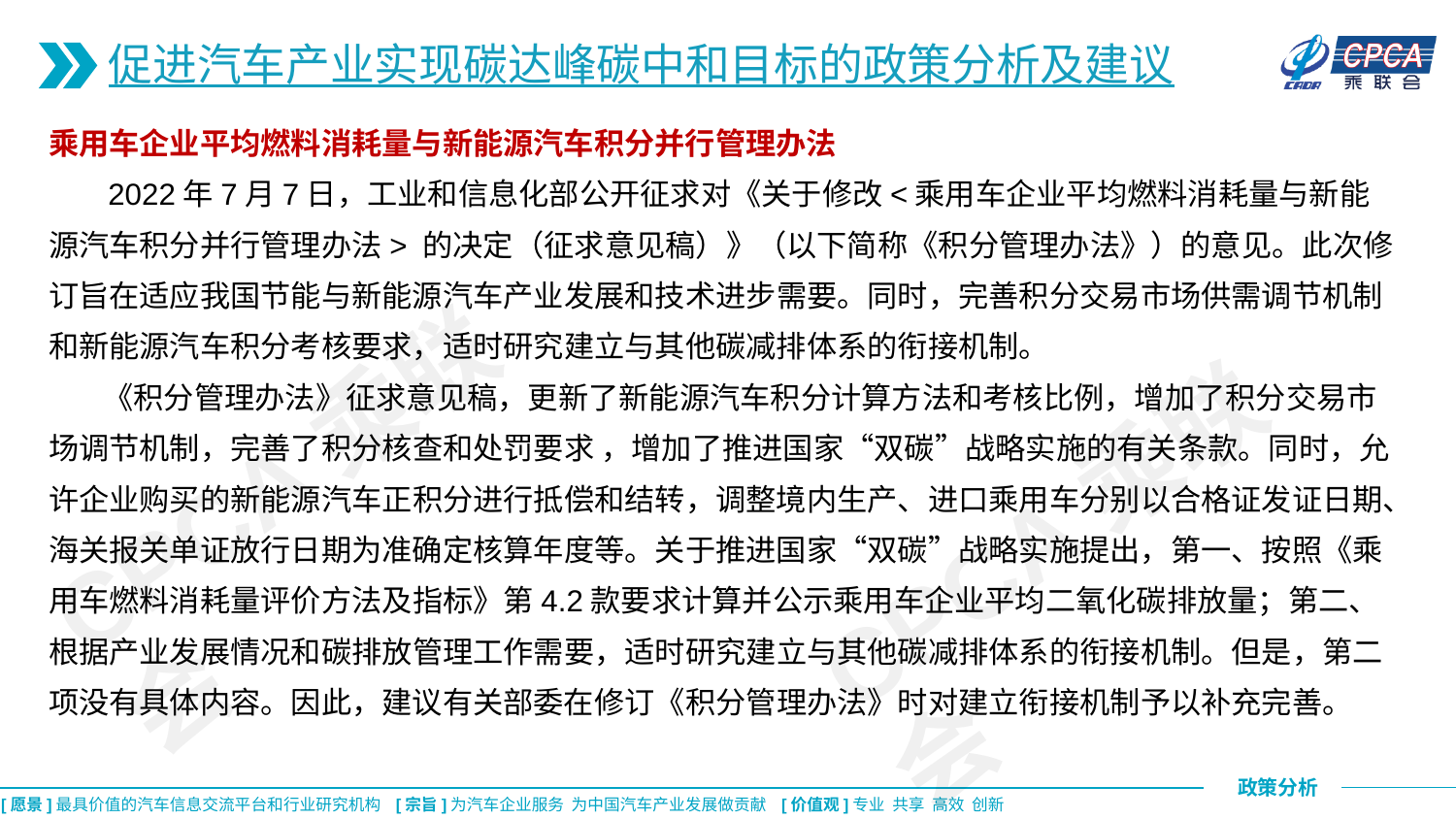

促进汽车产业实现碳达峰碳中和目标的政策分析及建议
乘用车企业平均燃料消耗量与新能源汽车积分并行管理办法
       2022年7月7日，工业和信息化部公开征求对《关于修改<乘用车企业平均燃料消耗量与新能源汽车积分并行管理办法> 的决定（征求意见稿）》（以下简称《积分管理办法》）的意见。此次修订旨在适应我国节能与新能源汽车产业发展和技术进步需要。同时，完善积分交易市场供需调节机制和新能源汽车积分考核要求，适时研究建立与其他碳减排体系的衔接机制。
       《积分管理办法》征求意见稿，更新了新能源汽车积分计算方法和考核比例，增加了积分交易市场调节机制，完善了积分核查和处罚要求 ，增加了推进国家“双碳”战略实施的有关条款。同时，允许企业购买的新能源汽车正积分进行抵偿和结转，调整境内生产、进口乘用车分别以合格证发证日期、海关报关单证放行日期为准确定核算年度等。关于推进国家“双碳”战略实施提出，第一、按照《乘用车燃料消耗量评价方法及指标》第4.2款要求计算并公示乘用车企业平均二氧化碳排放量；第二、根据产业发展情况和碳排放管理工作需要，适时研究建立与其他碳减排体系的衔接机制。但是，第二项没有具体内容。因此，建议有关部委在修订《积分管理办法》时对建立衔接机制予以补充完善。
CPCA乘联会
CPCA乘联会